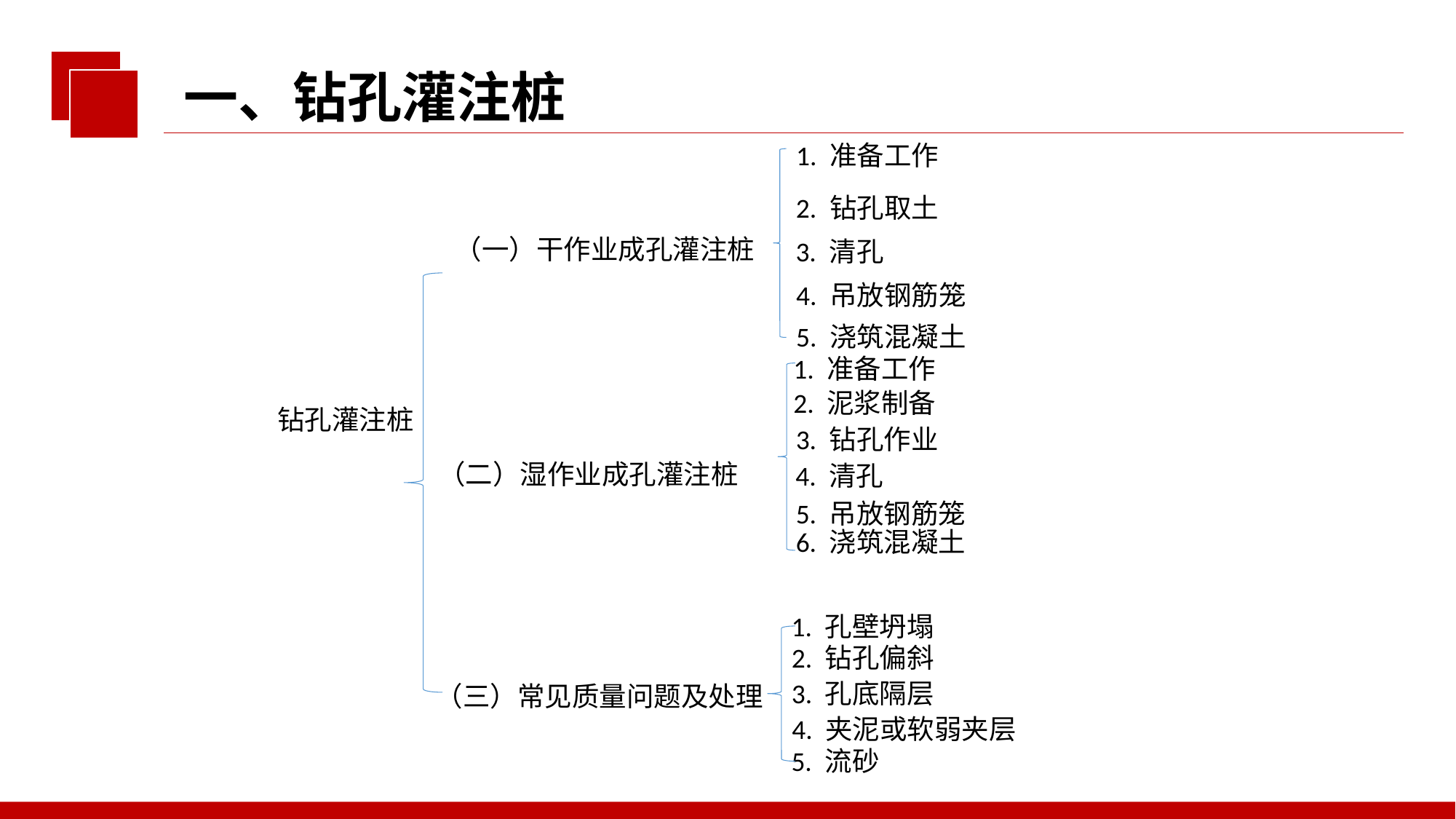

一、钻孔灌注桩
1. 准备工作

2. 钻孔取土
（一）干作业成孔灌注桩
3. 清孔

4. 吊放钢筋笼
5. 浇筑混凝土
1. 准备工作

2. 泥浆制备
钻孔灌注桩
3. 钻孔作业
（二）湿作业成孔灌注桩
4. 清孔
5. 吊放钢筋笼
6. 浇筑混凝土
1. 孔壁坍塌

2. 钻孔偏斜
3. 孔底隔层
（三）常见质量问题及处理
4. 夹泥或软弱夹层
5. 流砂